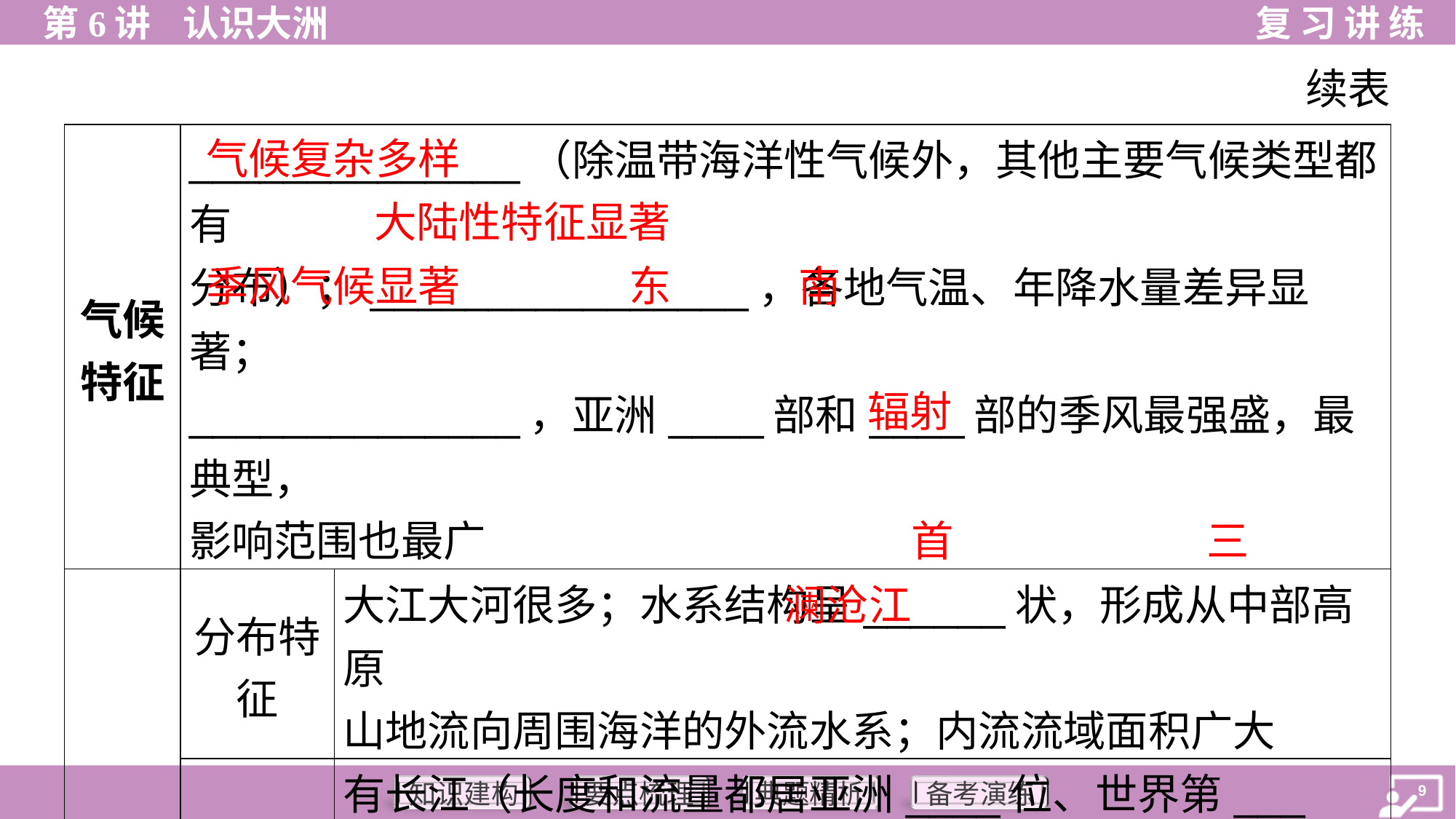

续表
气候复杂多样
| 气候 特征 | \_\_\_\_\_\_\_\_\_\_\_\_\_\_（除温带海洋性气候外，其他主要气候类型都有 分布）；\_\_\_\_\_\_\_\_\_\_\_\_\_\_\_\_，各地气温、年降水量差异显著； \_\_\_\_\_\_\_\_\_\_\_\_\_\_，亚洲\_\_\_\_部和\_\_\_\_部的季风最强盛，最典型， 影响范围也最广 |  |
| --- | --- | --- |
| 河流 | 分布特 征 | 大江大河很多；水系结构呈\_\_\_\_\_\_状，形成从中部高原 山地流向周围海洋的外流水系；内流流域面积广大 |
|  | 主要河 流 | 有长江（长度和流量都居亚洲\_\_\_\_位、世界第\_\_\_\_）、 湄公河（在中国境内称\_\_\_\_\_\_\_\_，是亚洲流经国家最多 的河流）、黄河、恒河、勒拿河、叶尼塞河、鄂毕河等 外流河，还有锡尔河、阿姆河、塔里木河等内流河 |
大陆性特征显著
季风气候显著
东
南
辐射
首
三
澜沧江